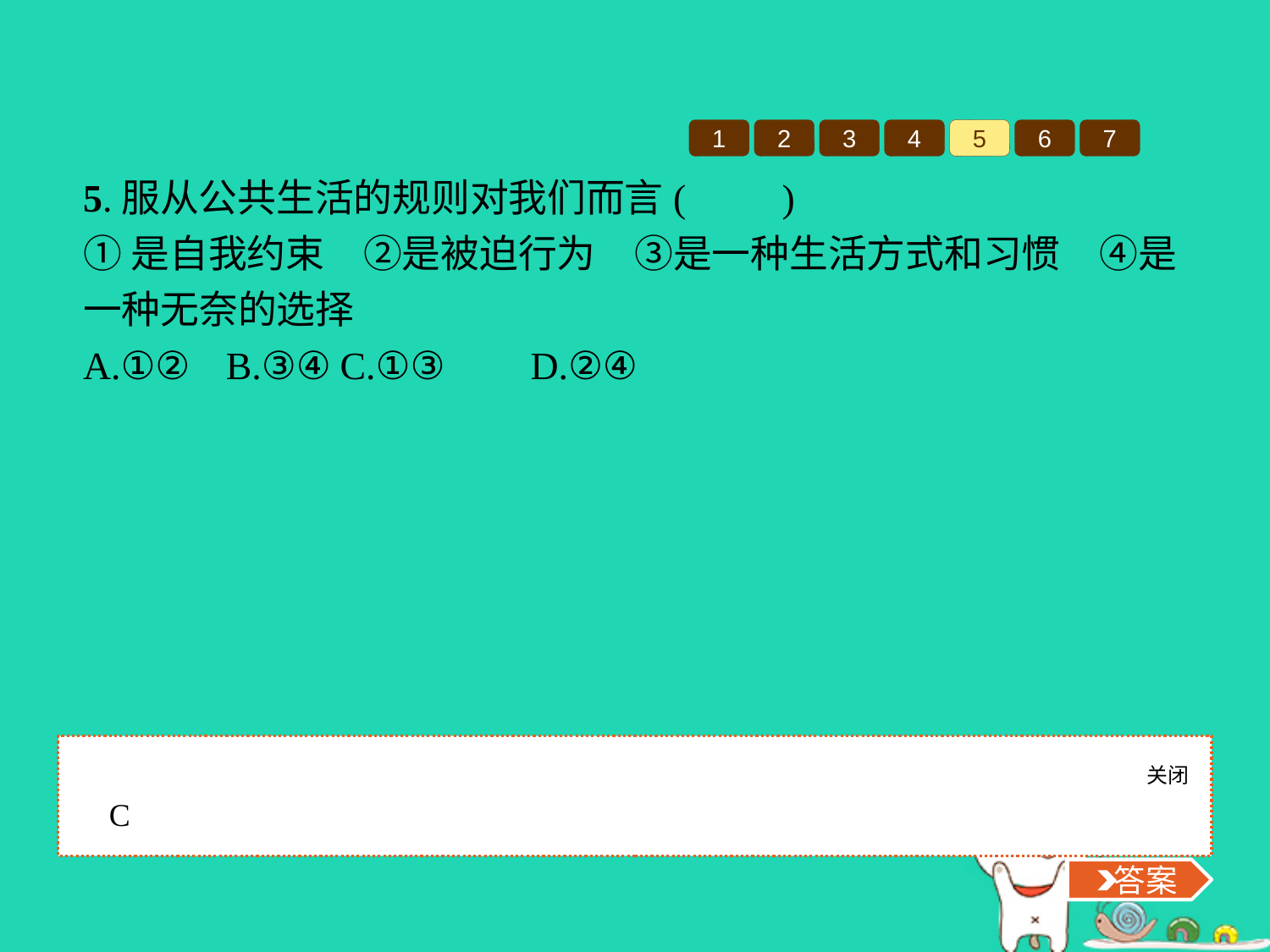

1
2
3
4
5
6
7
5.服从公共生活的规则对我们而言(　　)
①是自我约束　②是被迫行为　③是一种生活方式和习惯　④是一种无奈的选择
A.①②	B.③④	C.①③	D.②④

关闭
  答案

C
  答案